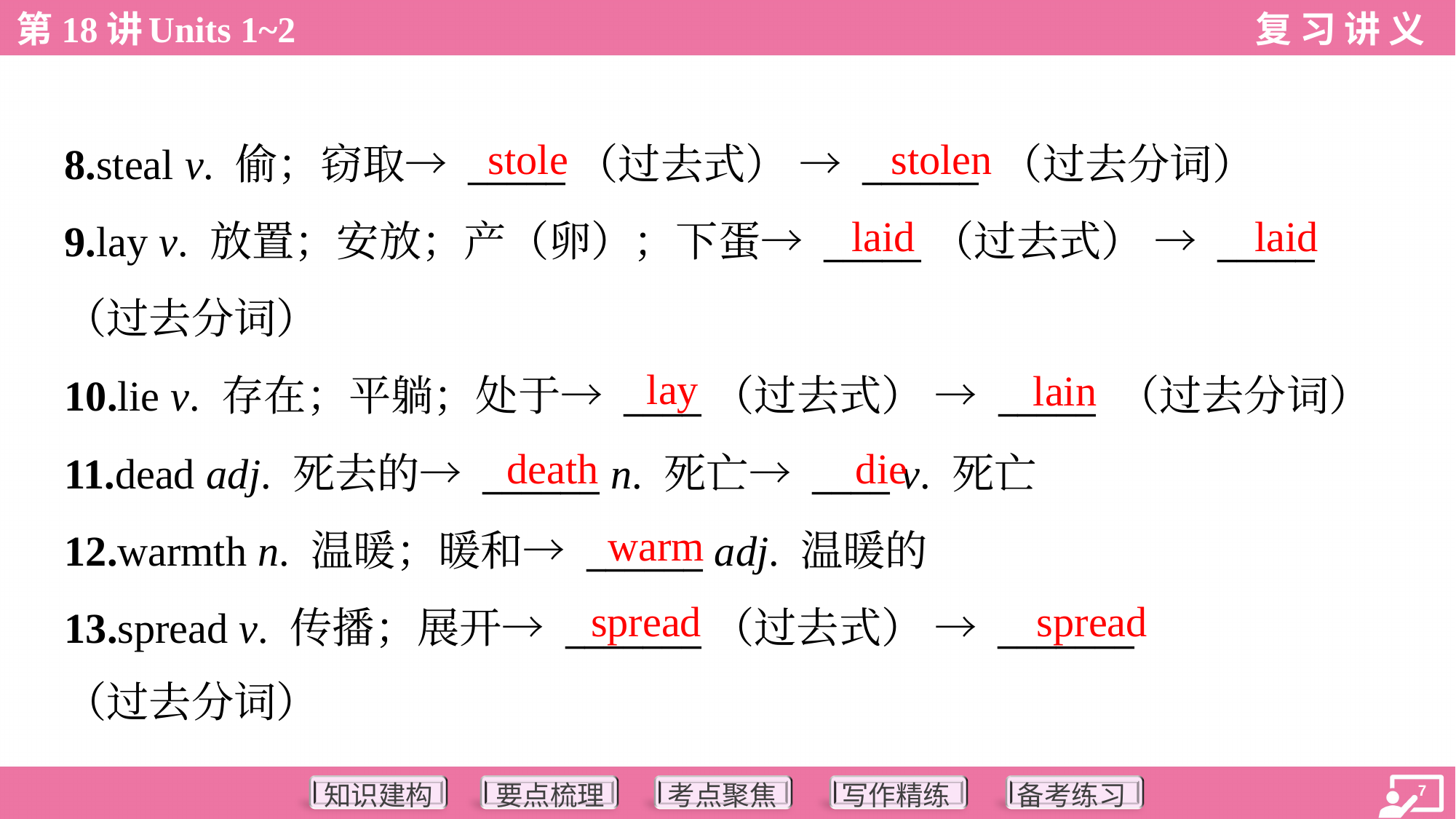

stole
stolen
8.steal v. 偷；窃取→ _____（过去式） → ______ （过去分词）
9.lay v. 放置；安放；产（卵）；下蛋→ _____（过去式） → _____
（过去分词）
10.lie v. 存在；平躺；处于→ ____（过去式） → _____ （过去分词）
11.dead adj. 死去的→ ______ n. 死亡→ ____ v. 死亡
12.warmth n. 温暖；暖和→ ______ adj. 温暖的
13.spread v. 传播；展开→ _______（过去式） → _______
（过去分词）
laid
laid
lay
lain
death
die
warm
spread
spread